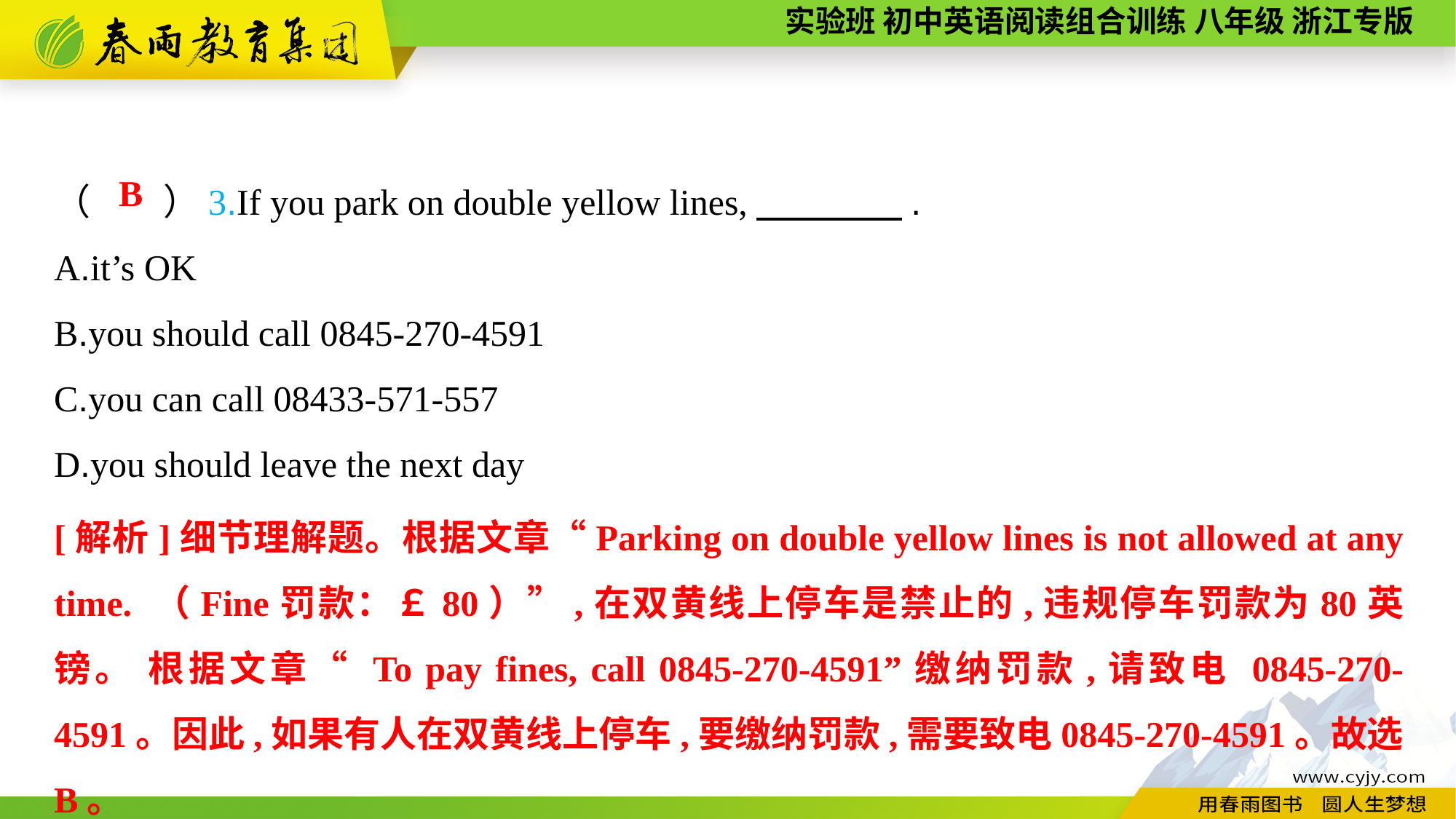

（　　）3.If you park on double yellow lines,　　　　.
A.it’s OK
B.you should call 0845-270-4591
C.you can call 08433-571-557
D.you should leave the next day
B
[解析]细节理解题。根据文章“Parking on double yellow lines is not allowed at any time. （Fine罚款：￡80）”,在双黄线上停车是禁止的,违规停车罚款为80英镑。 根据文章“ To pay fines, call 0845-270-4591”缴纳罚款,请致电 0845-270-4591。因此,如果有人在双黄线上停车,要缴纳罚款,需要致电0845-270-4591。故选B。